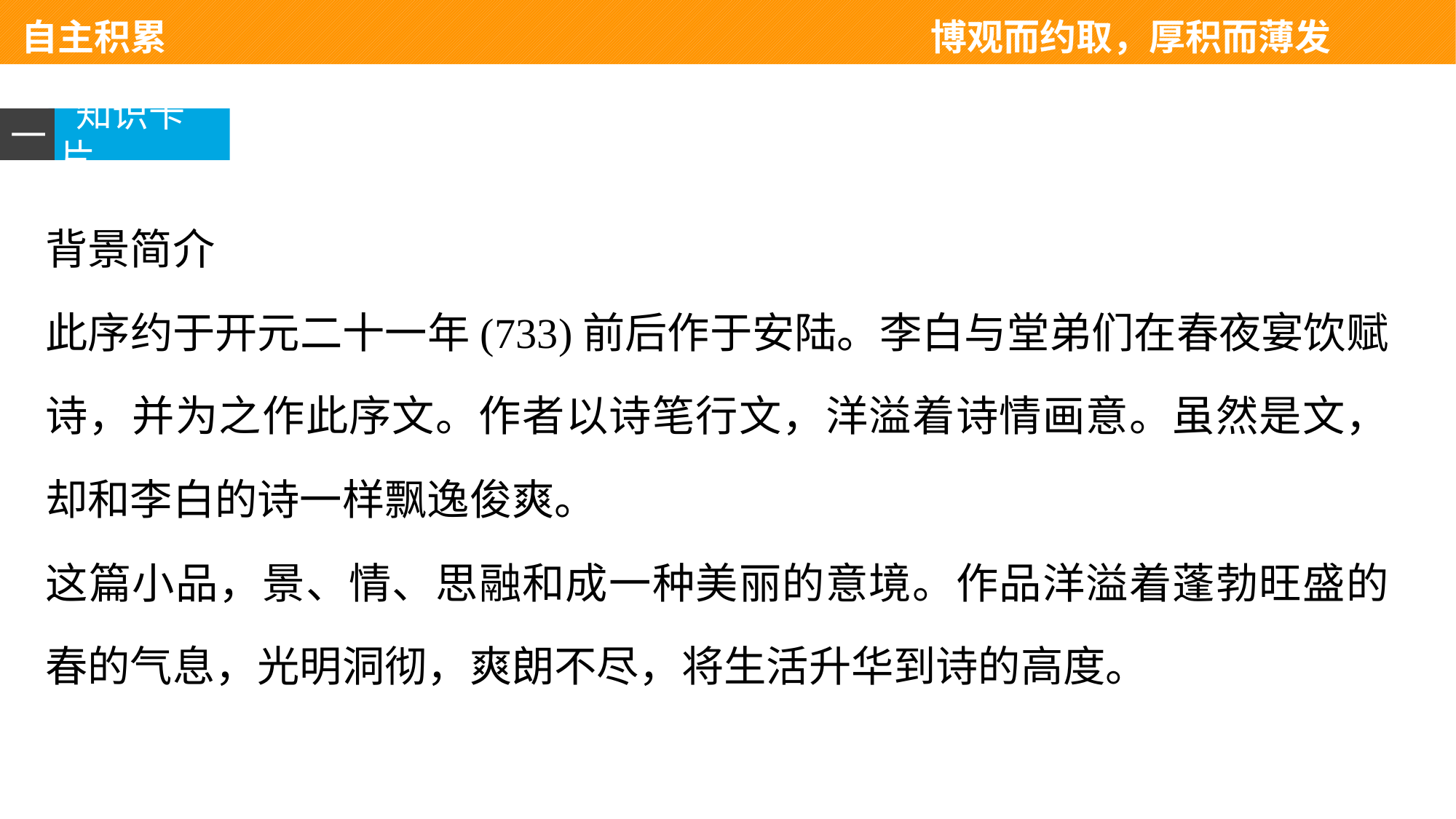

自主积累　　　　　　　　　　　　　　                               博观而约取，厚积而薄发
一
 知识卡片
背景简介
此序约于开元二十一年(733)前后作于安陆。李白与堂弟们在春夜宴饮赋诗，并为之作此序文。作者以诗笔行文，洋溢着诗情画意。虽然是文，却和李白的诗一样飘逸俊爽。
这篇小品，景、情、思融和成一种美丽的意境。作品洋溢着蓬勃旺盛的春的气息，光明洞彻，爽朗不尽，将生活升华到诗的高度。